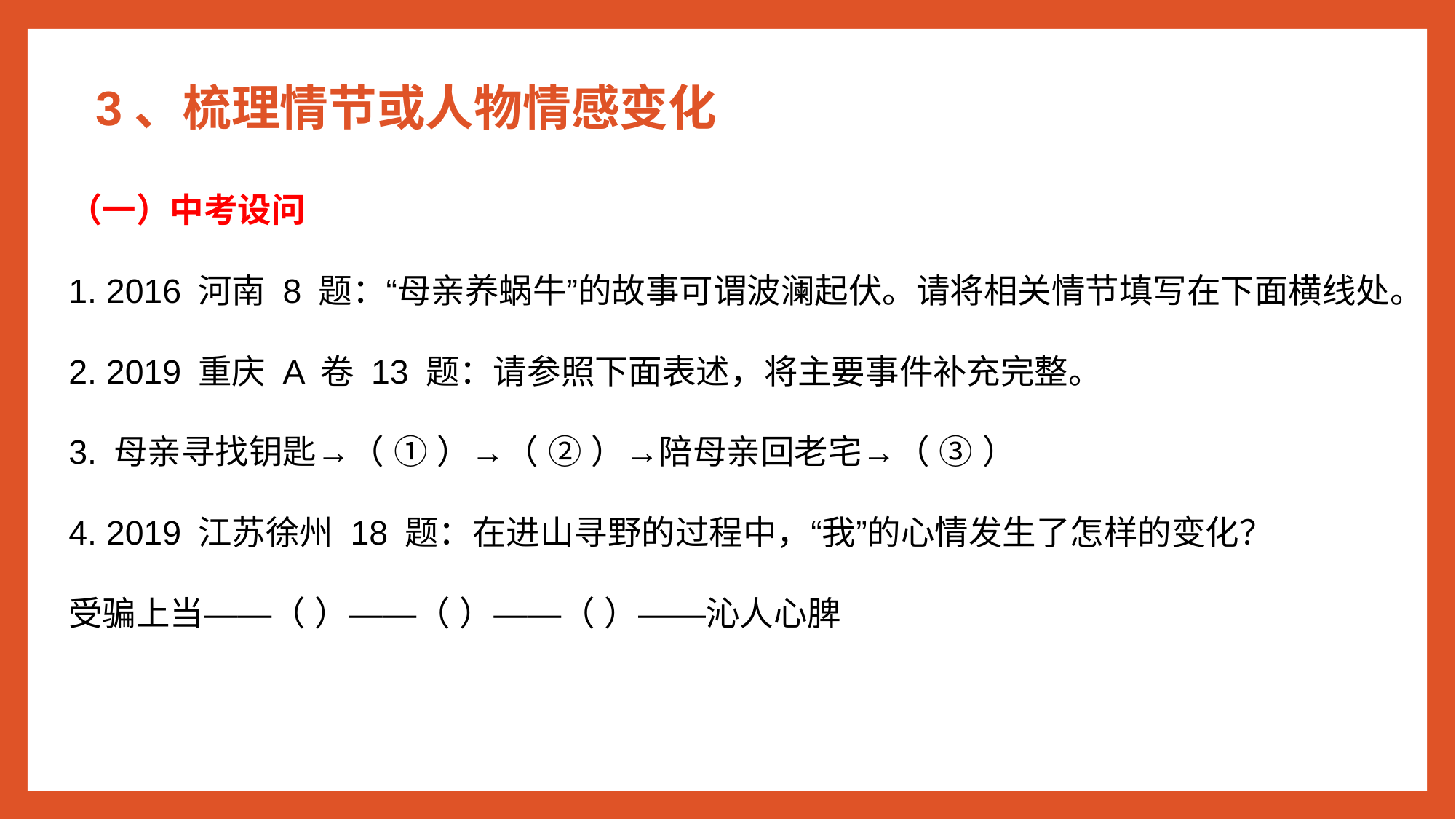

# 3、梳理情节或人物情感变化
（一）中考设问
1. 2016 河南 8 题：“母亲养蜗牛”的故事可谓波澜起伏。请将相关情节填写在下面横线处。
2. 2019 重庆 A 卷 13 题：请参照下面表述，将主要事件补充完整。
3. 母亲寻找钥匙→（ ① ）→（ ② ）→陪母亲回老宅→（ ③ ）
4. 2019 江苏徐州 18 题：在进山寻野的过程中，“我”的心情发生了怎样的变化？
受骗上当——（ ）——（ ）——（ ）——沁人心脾